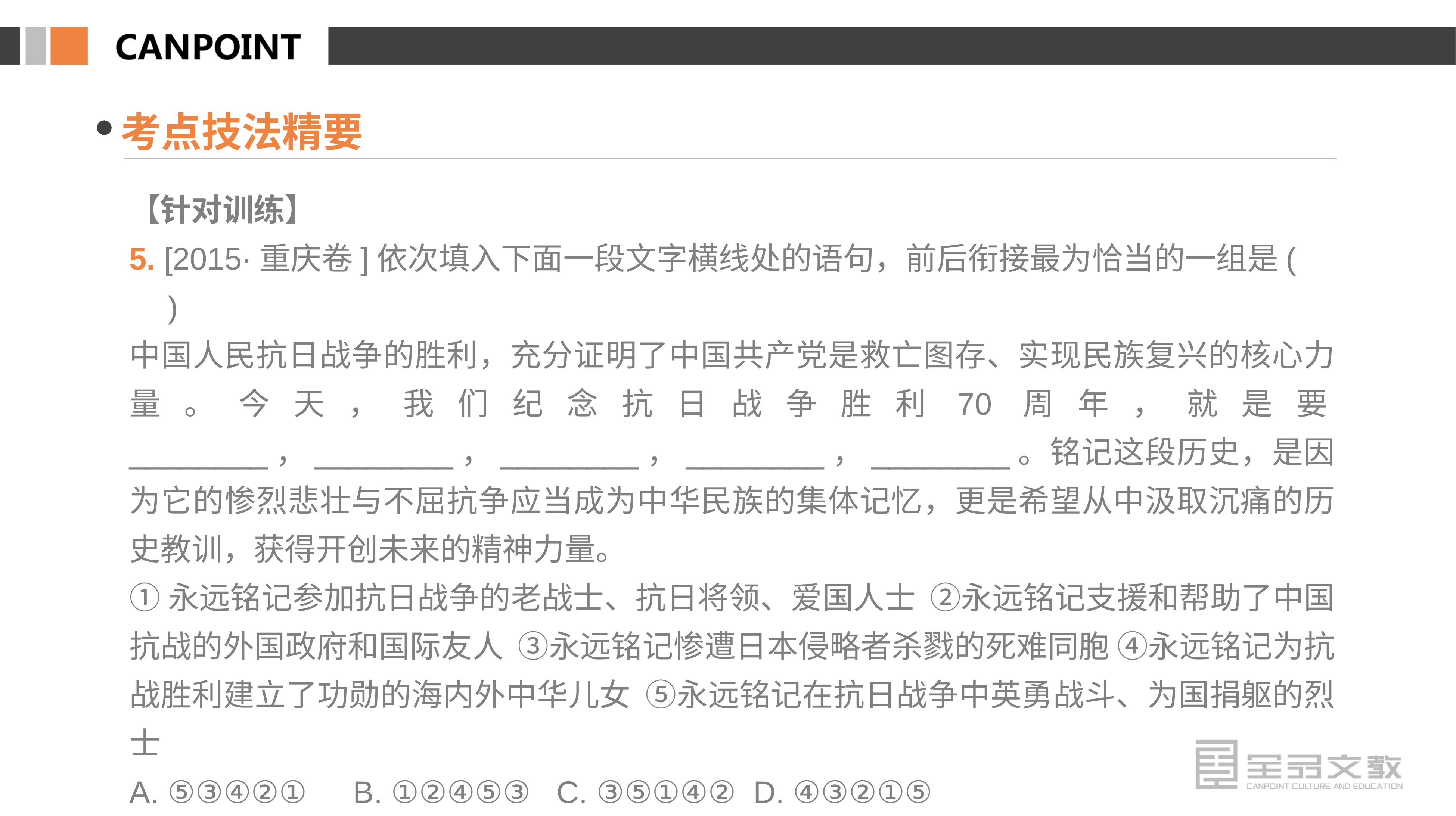

考点技法精要

【针对训练】
5. [2015·重庆卷]依次填入下面一段文字横线处的语句，前后衔接最为恰当的一组是(　　)
中国人民抗日战争的胜利，充分证明了中国共产党是救亡图存、实现民族复兴的核心力量。今天，我们纪念抗日战争胜利70周年，就是要________，________，________，________，________。铭记这段历史，是因为它的惨烈悲壮与不屈抗争应当成为中华民族的集体记忆，更是希望从中汲取沉痛的历史教训，获得开创未来的精神力量。
①永远铭记参加抗日战争的老战士、抗日将领、爱国人士  ②永远铭记支援和帮助了中国抗战的外国政府和国际友人  ③永远铭记惨遭日本侵略者杀戮的死难同胞 ④永远铭记为抗战胜利建立了功勋的海内外中华儿女  ⑤永远铭记在抗日战争中英勇战斗、为国捐躯的烈士
A. ⑤③④②①　B. ①②④⑤③   C. ③⑤①④②  D. ④③②①⑤